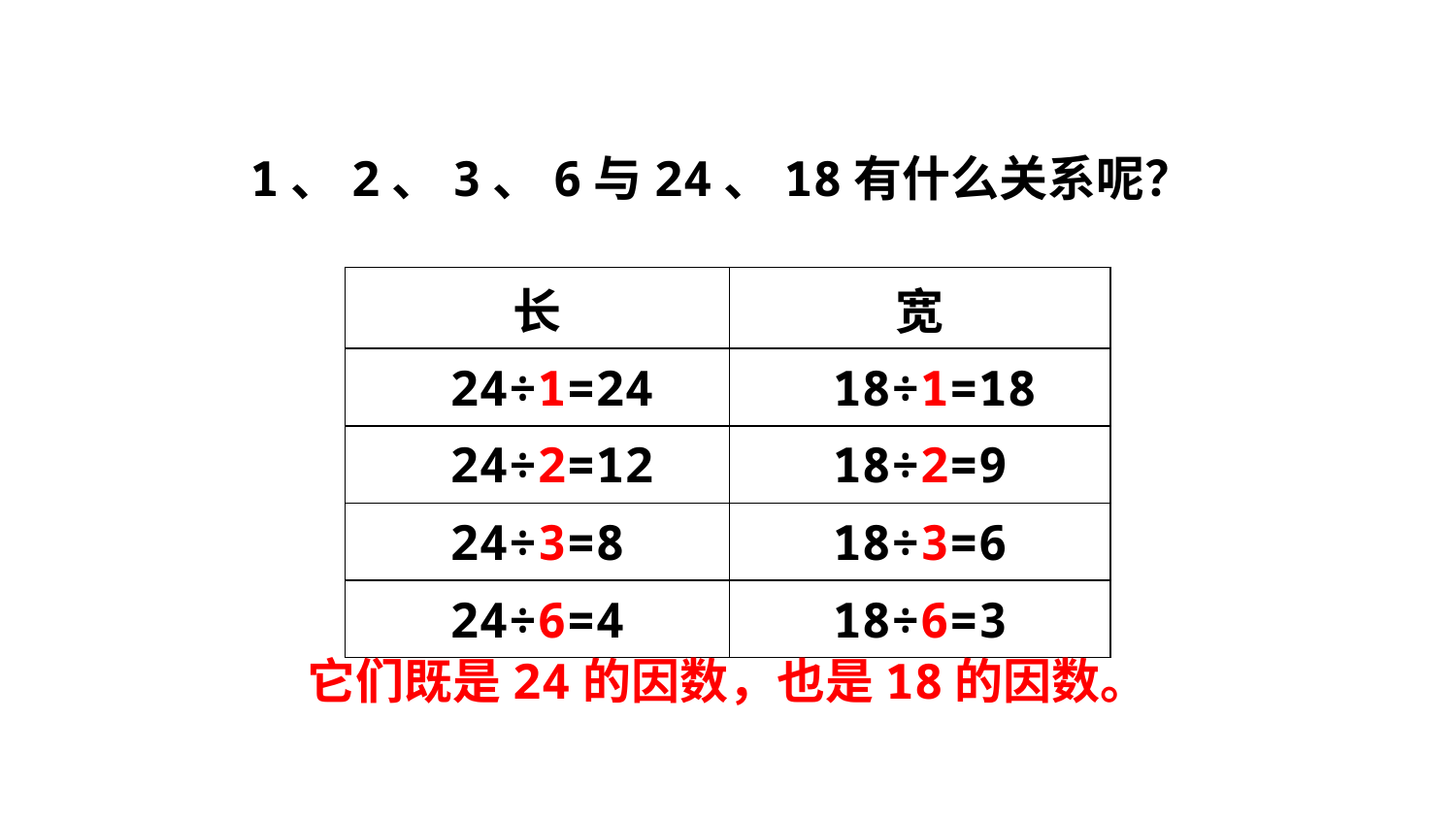

1、2、3、6与24、18有什么关系呢？
| 长 | 宽 |
| --- | --- |
| 24÷1=24 | 18÷1=18 |
| 24÷2=12 | 18÷2=9 |
| 24÷3=8 | 18÷3=6 |
| 24÷6=4 | 18÷6=3 |
它们既是24的因数，也是18的因数。